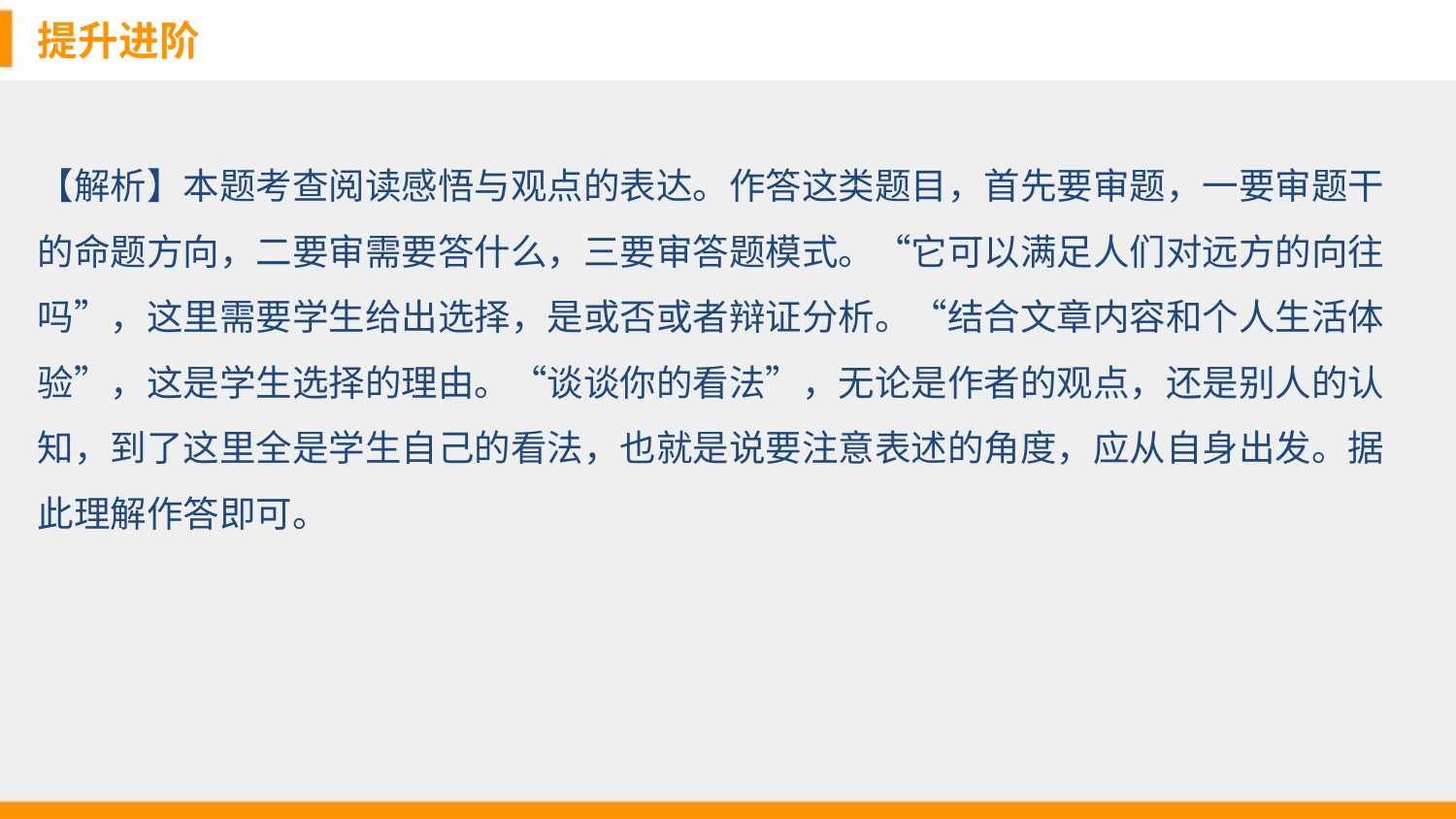

提升进阶
【解析】本题考查阅读感悟与观点的表达。作答这类题目，首先要审题，一要审题干的命题方向，二要审需要答什么，三要审答题模式。“它可以满足人们对远方的向往吗”，这里需要学生给出选择，是或否或者辩证分析。“结合文章内容和个人生活体验”，这是学生选择的理由。“谈谈你的看法”，无论是作者的观点，还是别人的认知，到了这里全是学生自己的看法，也就是说要注意表述的角度，应从自身出发。据此理解作答即可。